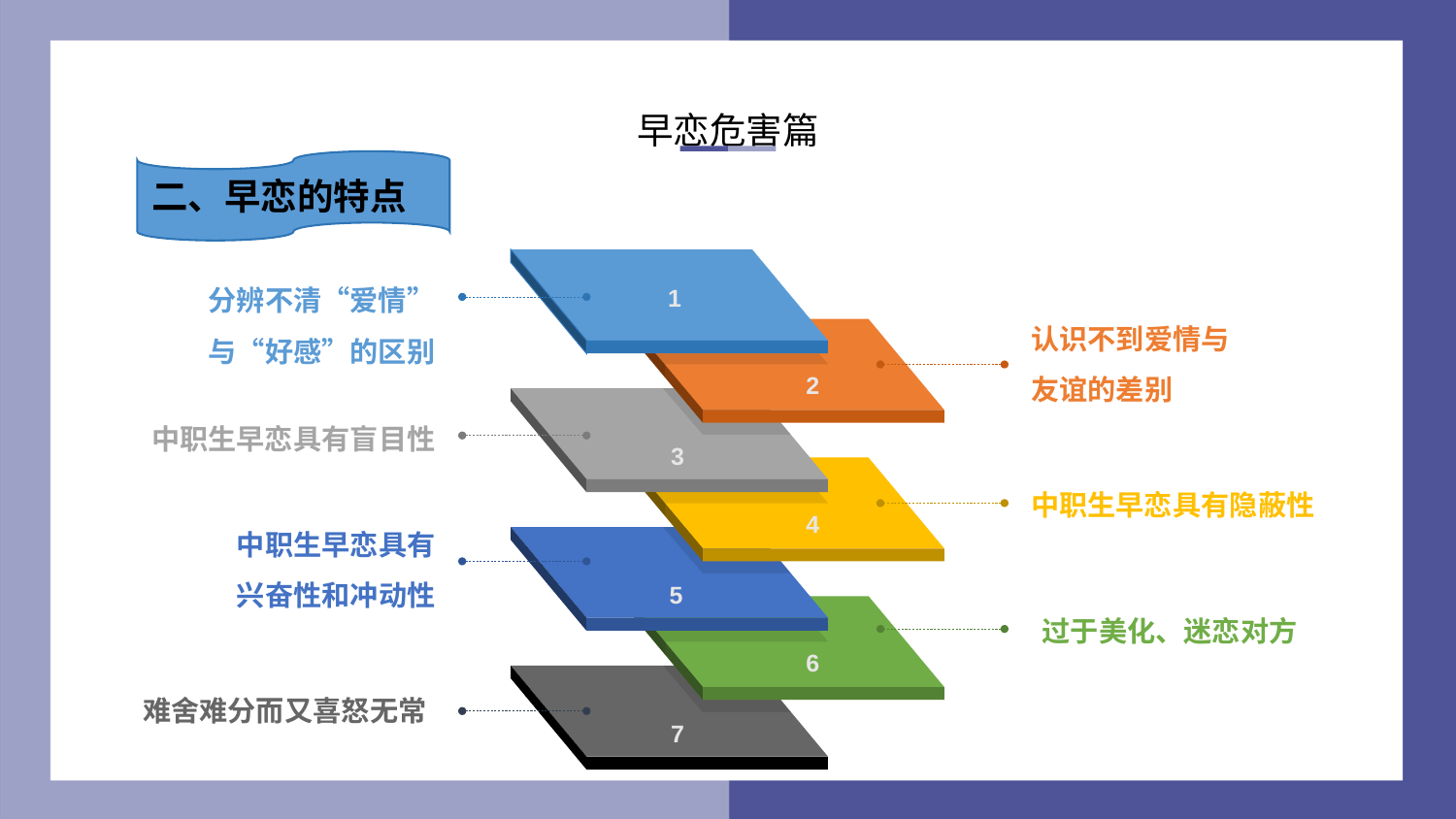

早恋危害篇

二、早恋的特点

分辨不清“爱情”与“好感”的区别
1
认识不到爱情与友谊的差别

2

中职生早恋具有盲目性
3

中职生早恋具有隐蔽性

中职生早恋具有兴奋性和冲动性
4

5
过于美化、迷恋对方

6

难舍难分而又喜怒无常
7